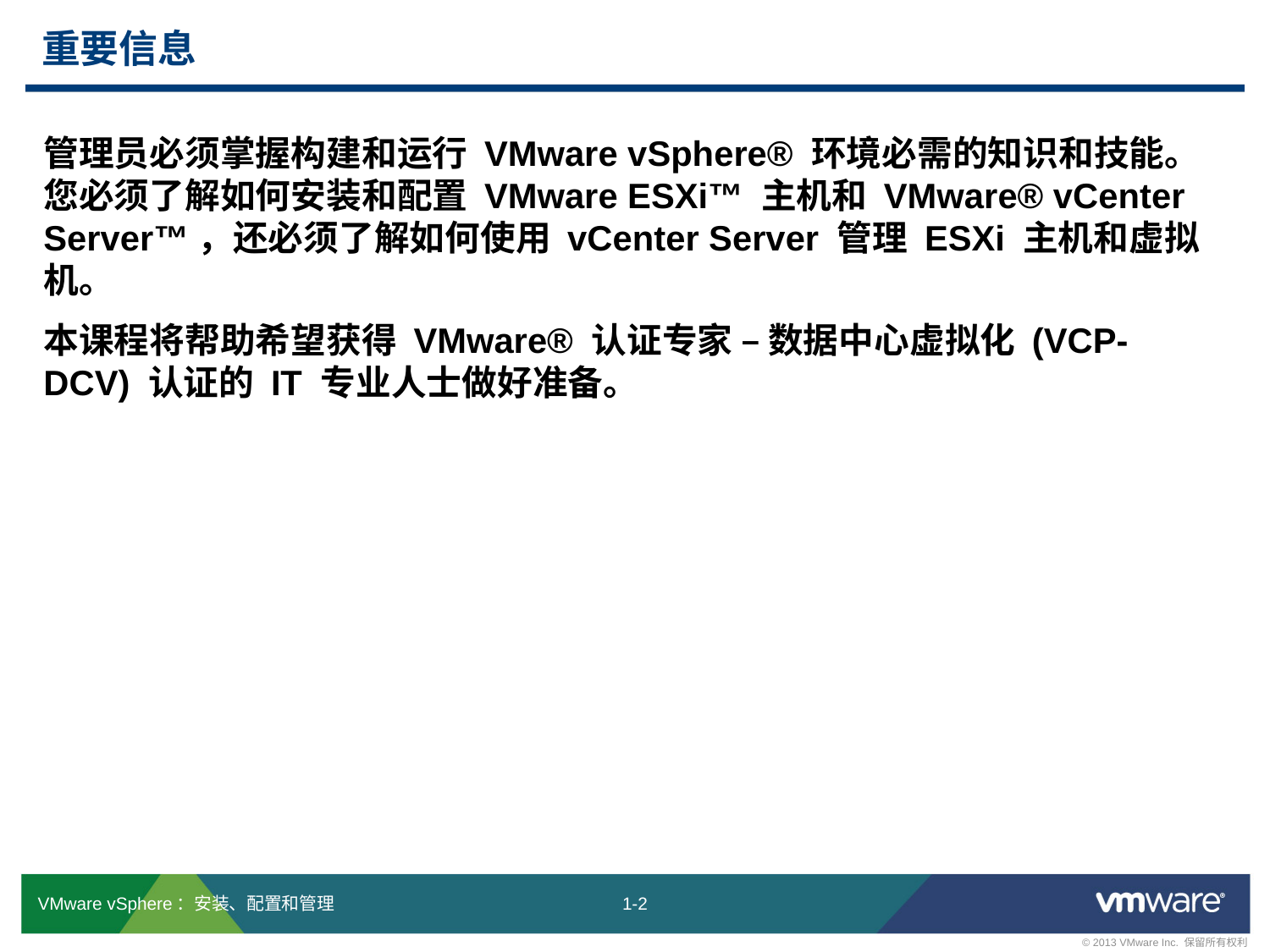

# 重要信息
管理员必须掌握构建和运行 VMware vSphere® 环境必需的知识和技能。您必须了解如何安装和配置 VMware ESXi™ 主机和 VMware® vCenter Server™，还必须了解如何使用 vCenter Server 管理 ESXi 主机和虚拟机。
本课程将帮助希望获得 VMware® 认证专家 – 数据中心虚拟化 (VCP-DCV) 认证的 IT 专业人士做好准备。